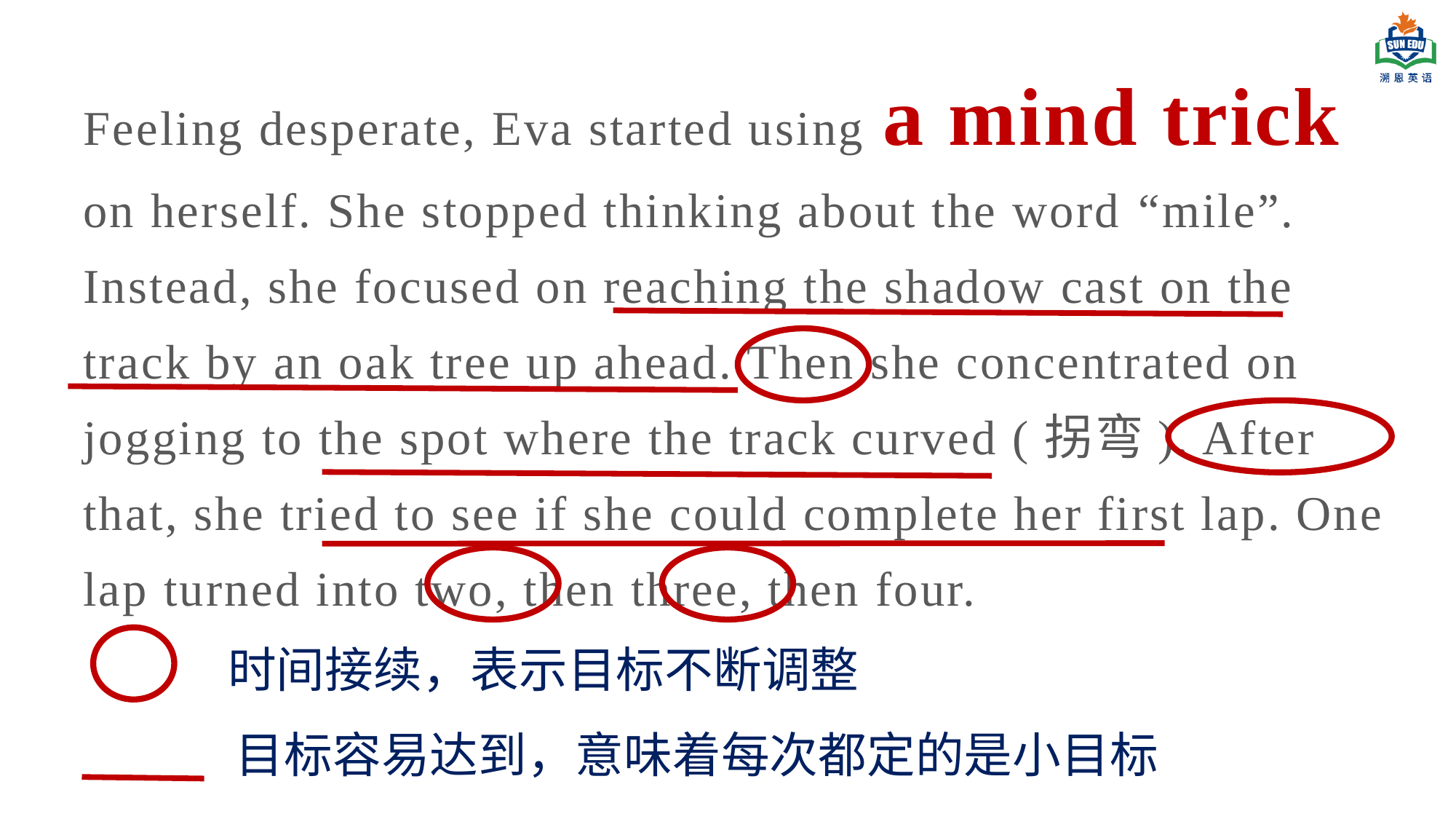

Feeling desperate, Eva started using a mind trick on herself. She stopped thinking about the word “mile”. Instead, she focused on reaching the shadow cast on the track by an oak tree up ahead. Then she concentrated on jogging to the spot where the track curved (拐弯). After that, she tried to see if she could complete her first lap. One lap turned into two, then three, then four.

时间接续，表示目标不断调整
目标容易达到，意味着每次都定的是小目标